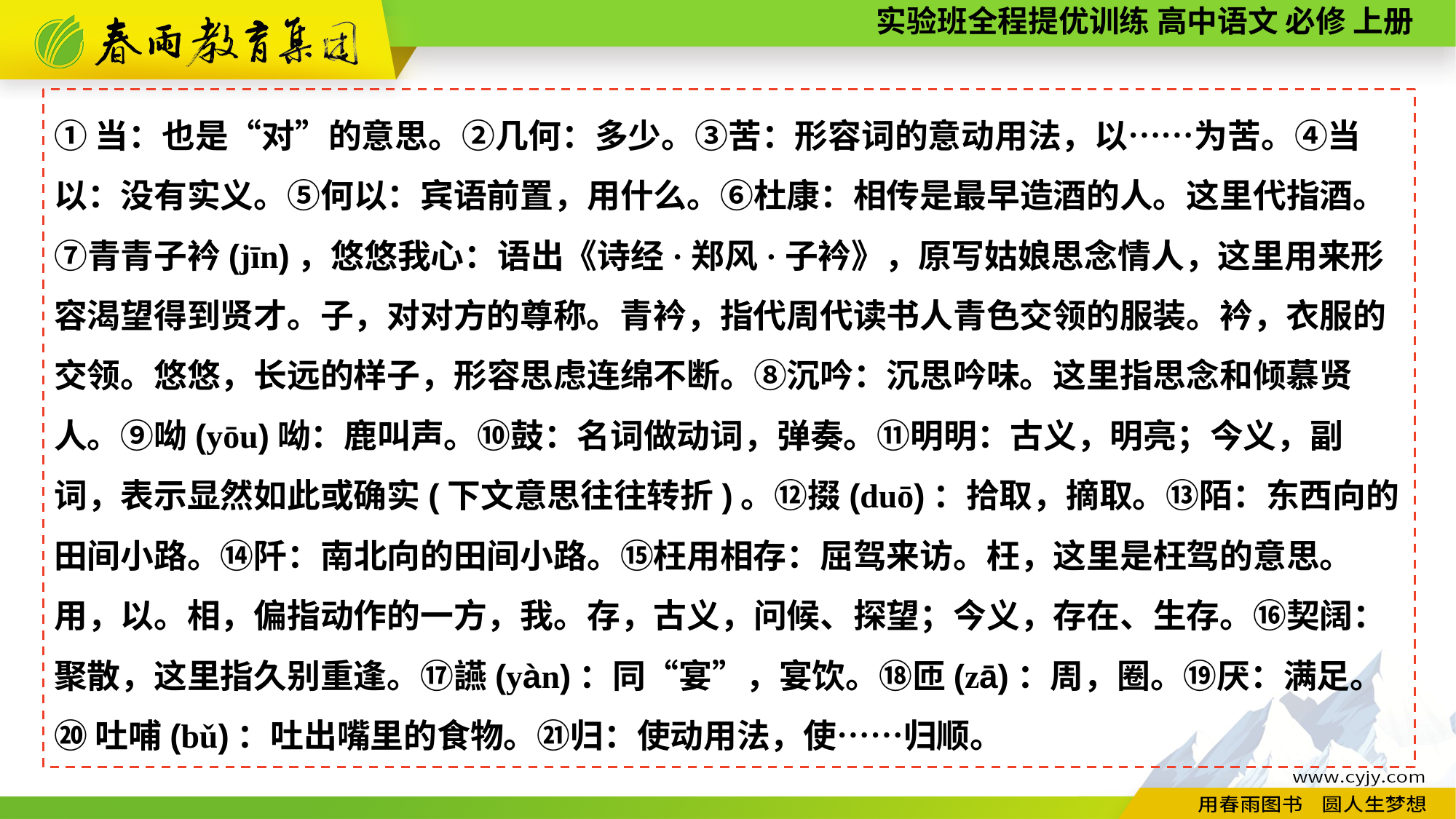

①当：也是“对”的意思。②几何：多少。③苦：形容词的意动用法，以……为苦。④当以：没有实义。⑤何以：宾语前置，用什么。⑥杜康：相传是最早造酒的人。这里代指酒。⑦青青子衿(jīn)，悠悠我心：语出《诗经·郑风·子衿》，原写姑娘思念情人，这里用来形容渴望得到贤才。子，对对方的尊称。青衿，指代周代读书人青色交领的服装。衿，衣服的交领。悠悠，长远的样子，形容思虑连绵不断。⑧沉吟：沉思吟味。这里指思念和倾慕贤人。⑨呦(yōu)呦：鹿叫声。⑩鼓：名词做动词，弹奏。⑪明明：古义，明亮；今义，副词，表示显然如此或确实(下文意思往往转折)。⑫掇(duō)：拾取，摘取。⑬陌：东西向的田间小路。⑭阡：南北向的田间小路。⑮枉用相存：屈驾来访。枉，这里是枉驾的意思。用，以。相，偏指动作的一方，我。存，古义，问候、探望；今义，存在、生存。⑯契阔：聚散，这里指久别重逢。⑰讌(yàn)：同“宴”，宴饮。⑱匝(zā)：周，圈。⑲厌：满足。
⑳吐哺(bǔ)：吐出嘴里的食物。㉑归：使动用法，使……归顺。